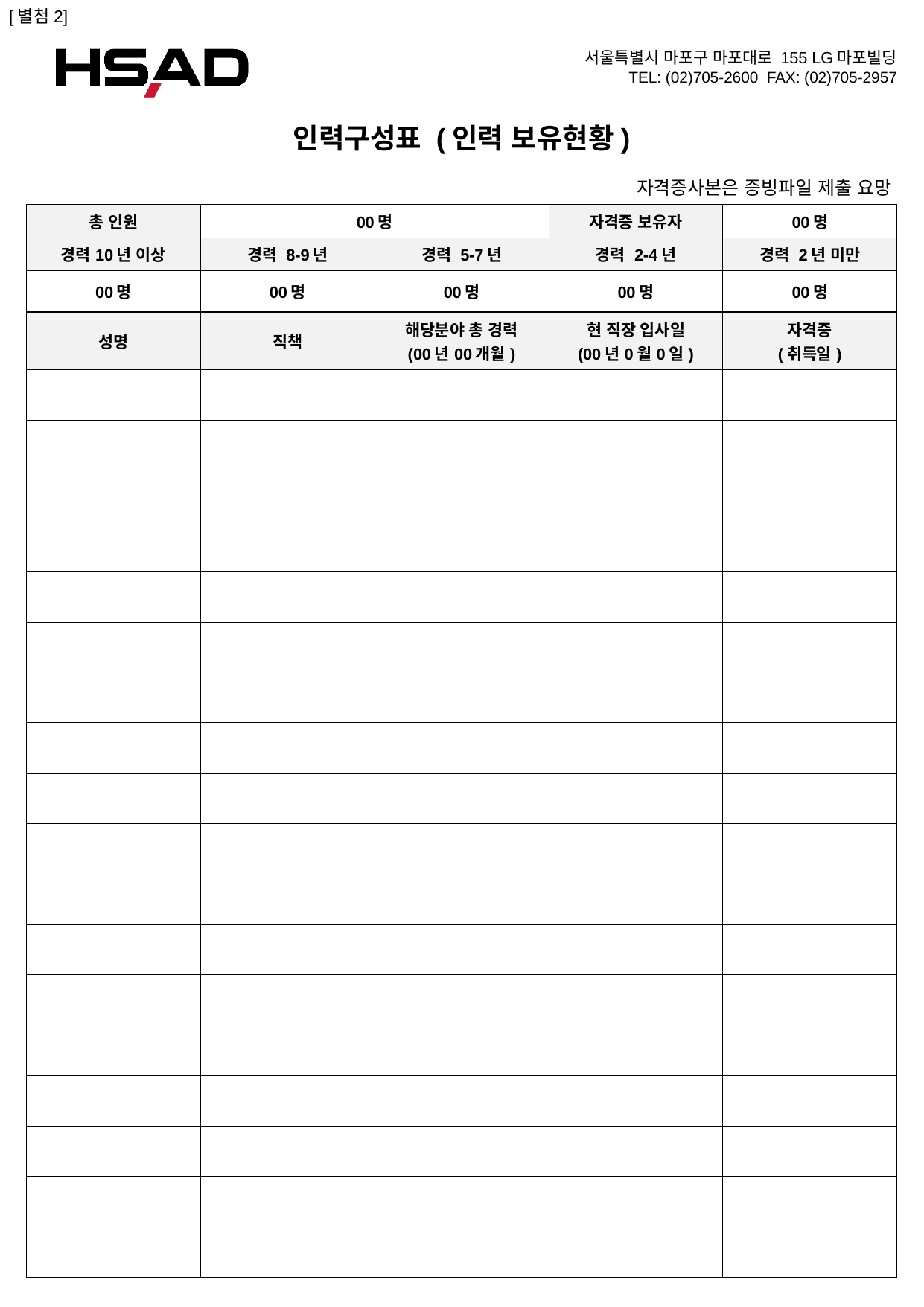

[별첨2]
인력구성표 (인력 보유현황)
자격증사본은 증빙파일 제출 요망
| 총 인원 | 00명 |  | 자격증 보유자 | 00명 |
| --- | --- | --- | --- | --- |
| 경력10년 이상 | 경력 8-9년 | 경력 5-7년 | 경력 2-4년 | 경력 2년 미만 |
| 00명 | 00명 | 00명 | 00명 | 00명 |
| 성명 | 직책 | 해당분야 총 경력 (00년00개월) | 현 직장 입사일 (00년0월0일) | 자격증 (취득일) |
|  |  |  |  |  |
|  |  |  |  |  |
|  |  |  |  |  |
|  |  |  |  |  |
|  |  |  |  |  |
|  |  |  |  |  |
|  |  |  |  |  |
|  |  |  |  |  |
|  |  |  |  |  |
|  |  |  |  |  |
|  |  |  |  |  |
|  |  |  |  |  |
|  |  |  |  |  |
|  |  |  |  |  |
|  |  |  |  |  |
|  |  |  |  |  |
|  |  |  |  |  |
|  |  |  |  |  |